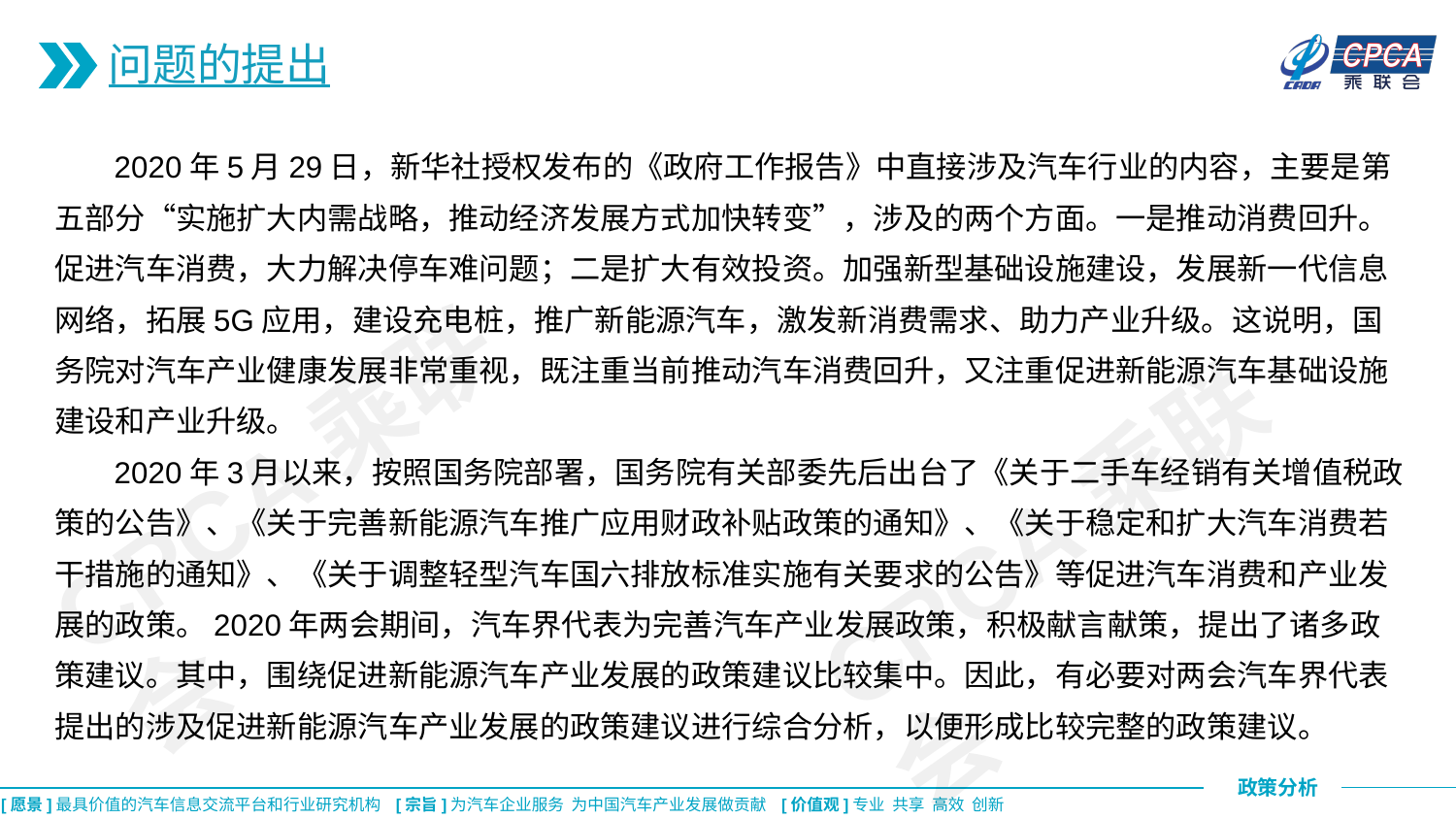

问题的提出
       2020年5月29日，新华社授权发布的《政府工作报告》中直接涉及汽车行业的内容，主要是第五部分“实施扩大内需战略，推动经济发展方式加快转变”，涉及的两个方面。一是推动消费回升。促进汽车消费，大力解决停车难问题；二是扩大有效投资。加强新型基础设施建设，发展新一代信息网络，拓展5G应用，建设充电桩，推广新能源汽车，激发新消费需求、助力产业升级。这说明，国务院对汽车产业健康发展非常重视，既注重当前推动汽车消费回升，又注重促进新能源汽车基础设施建设和产业升级。
       2020年3月以来，按照国务院部署，国务院有关部委先后出台了《关于二手车经销有关增值税政策的公告》、《关于完善新能源汽车推广应用财政补贴政策的通知》、《关于稳定和扩大汽车消费若干措施的通知》、《关于调整轻型汽车国六排放标准实施有关要求的公告》等促进汽车消费和产业发展的政策。2020年两会期间，汽车界代表为完善汽车产业发展政策，积极献言献策，提出了诸多政策建议。其中，围绕促进新能源汽车产业发展的政策建议比较集中。因此，有必要对两会汽车界代表提出的涉及促进新能源汽车产业发展的政策建议进行综合分析，以便形成比较完整的政策建议。
CPCA乘联会
CPCA乘联会